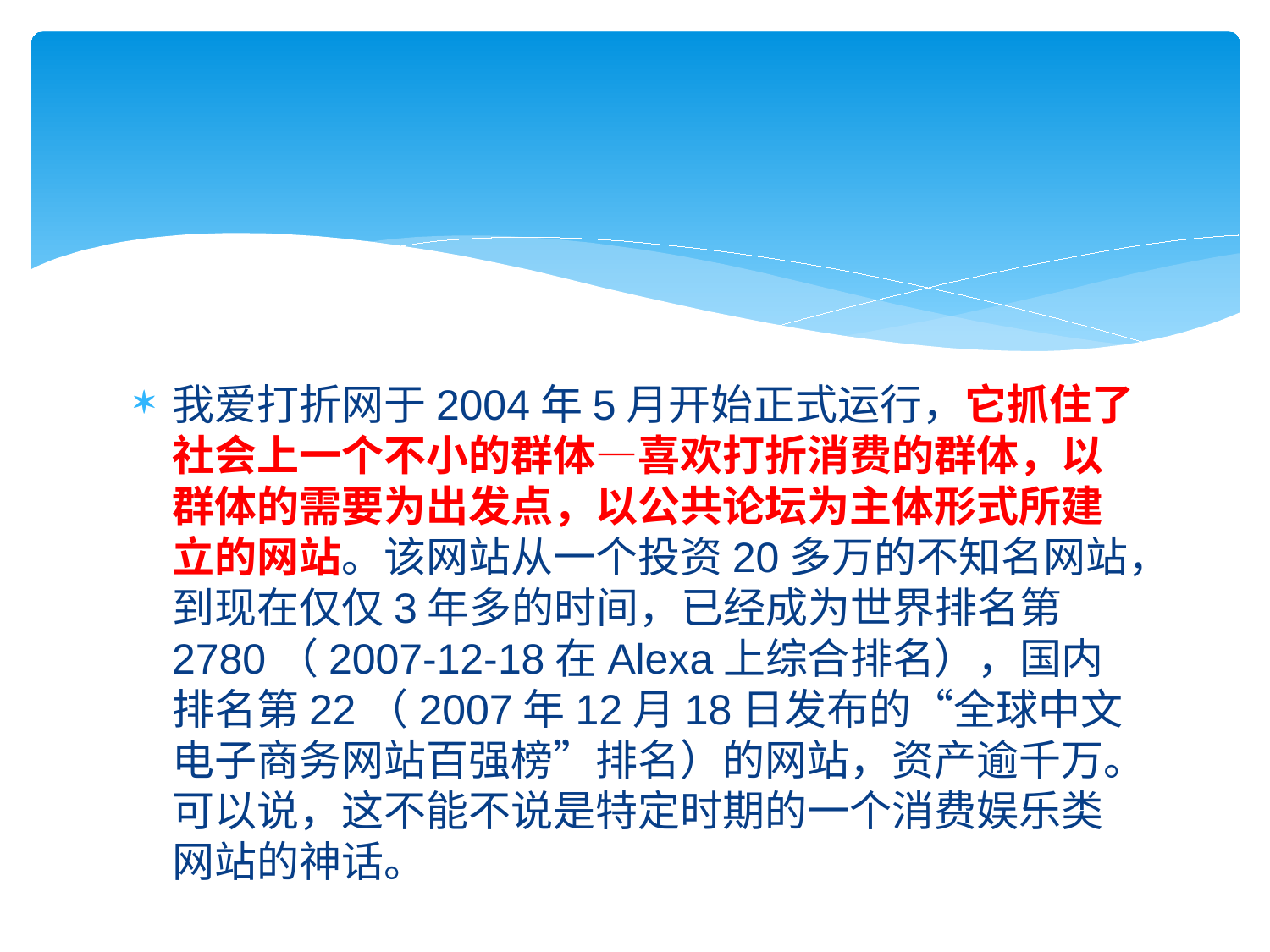

我爱打折网于2004年5月开始正式运行，它抓住了社会上一个不小的群体—喜欢打折消费的群体，以群体的需要为出发点，以公共论坛为主体形式所建立的网站。该网站从一个投资20多万的不知名网站，到现在仅仅3年多的时间，已经成为世界排名第2780（2007-12-18在Alexa上综合排名），国内排名第22（2007年12月18日发布的“全球中文电子商务网站百强榜”排名）的网站，资产逾千万。可以说，这不能不说是特定时期的一个消费娱乐类网站的神话。